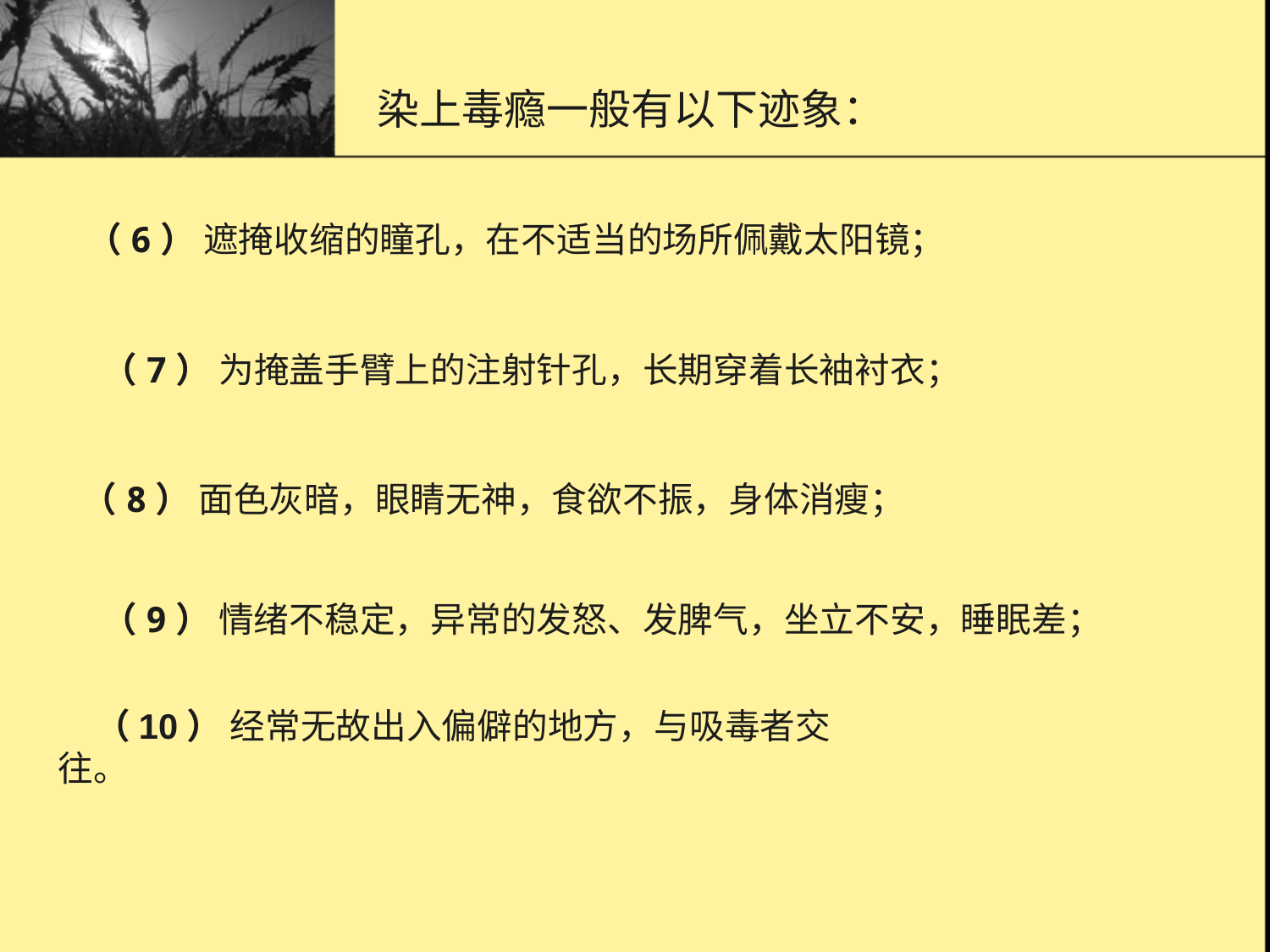

# 预防常识7染上毒瘾的人一般有哪些迹象?2
染上毒瘾一般有以下迹象：
（6） 遮掩收缩的瞳孔，在不适当的场所佩戴太阳镜；
 （7） 为掩盖手臂上的注射针孔，长期穿着长袖衬衣；
（8） 面色灰暗，眼睛无神，食欲不振，身体消瘦；
 （9） 情绪不稳定，异常的发怒、发脾气，坐立不安，睡眠差；
（10） 经常无故出入偏僻的地方，与吸毒者交往。